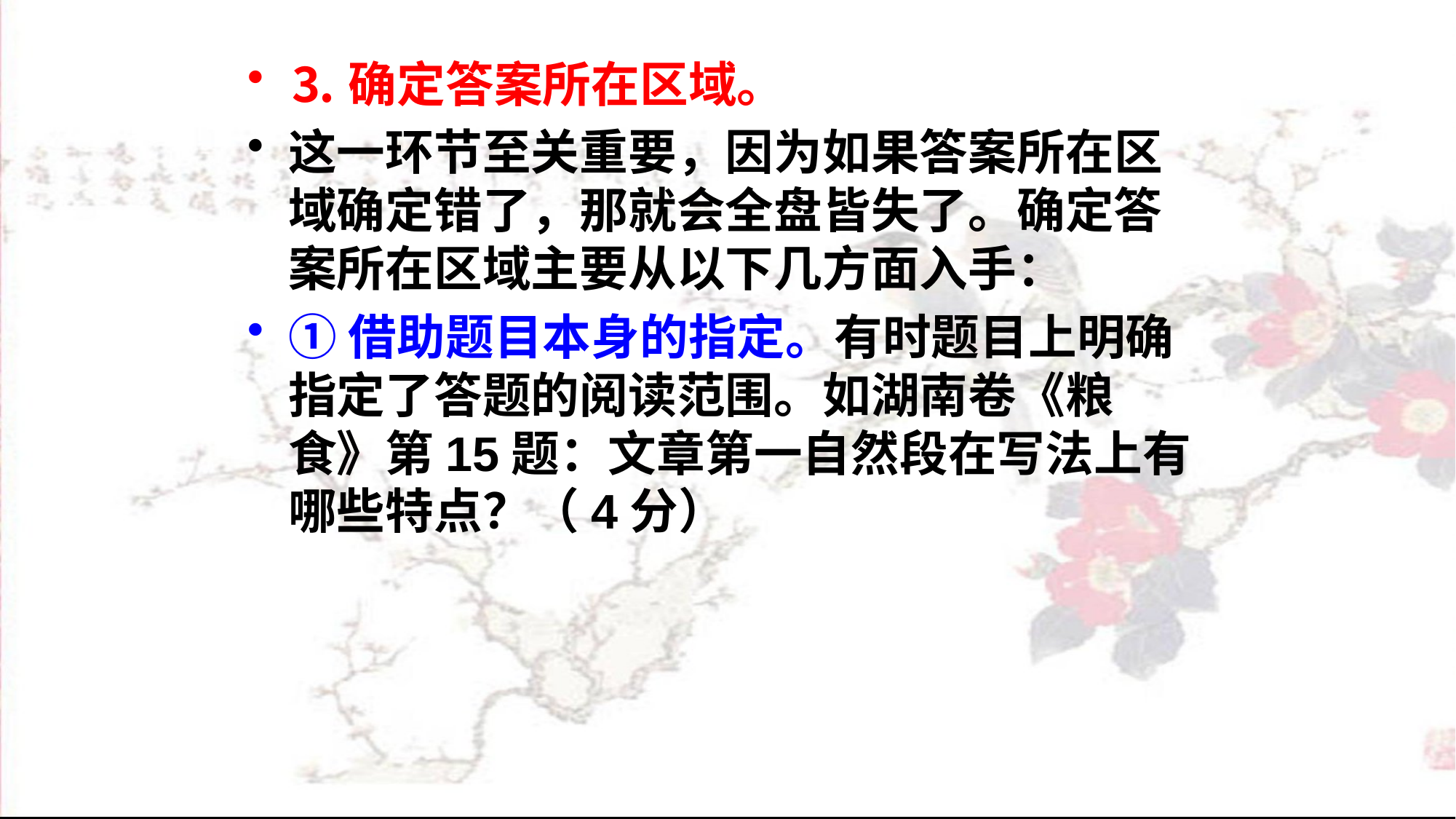

⒊确定答案所在区域。
这一环节至关重要，因为如果答案所在区域确定错了，那就会全盘皆失了。确定答案所在区域主要从以下几方面入手：
①借助题目本身的指定。有时题目上明确指定了答题的阅读范围。如湖南卷《粮食》第15题：文章第一自然段在写法上有哪些特点？（4分）